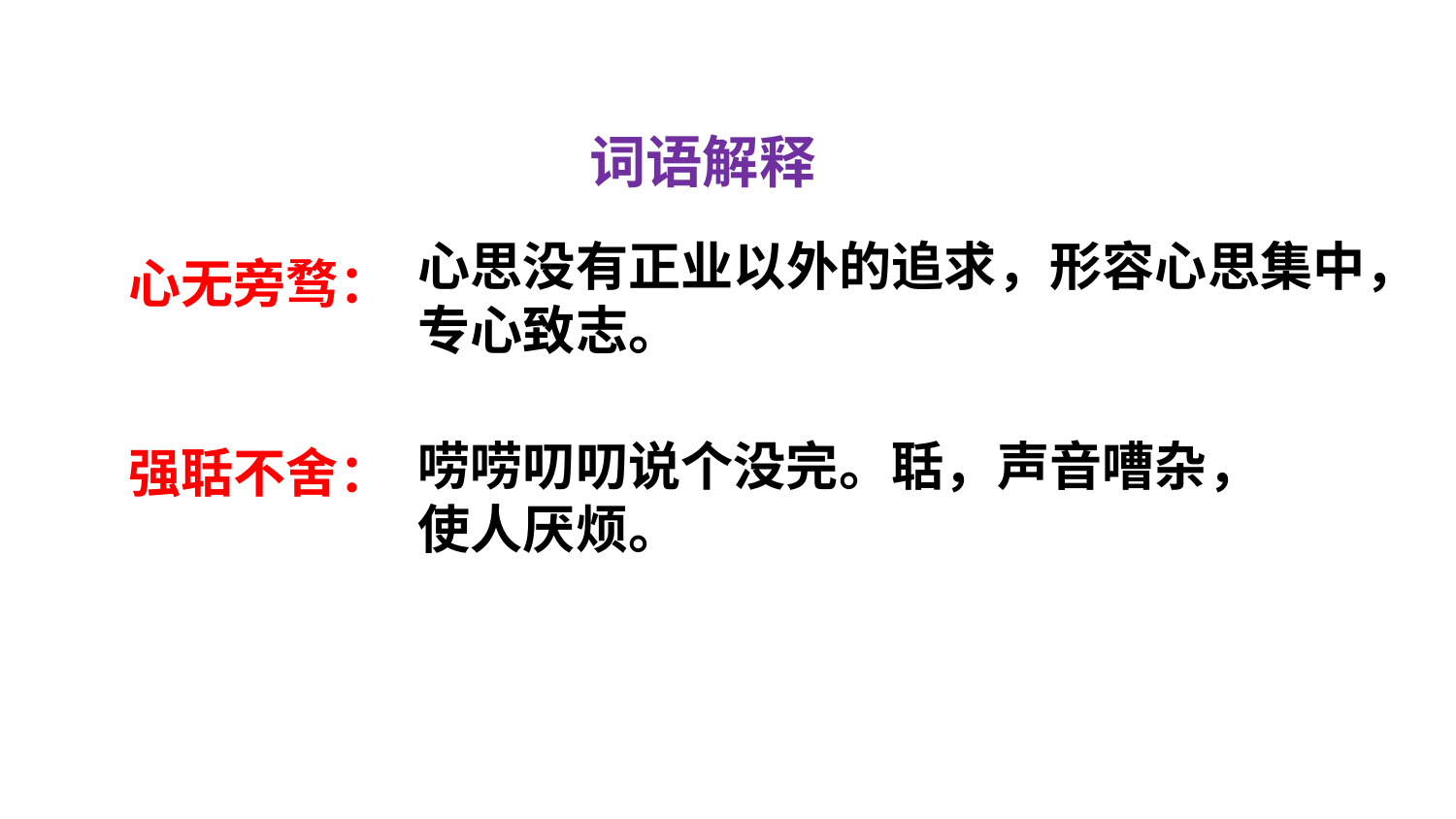

词语解释
心无旁骛：

强聒不舍：
心思没有正业以外的追求，形容心思集中，专心致志。
唠唠叨叨说个没完。聒，声音嘈杂，使人厌烦。